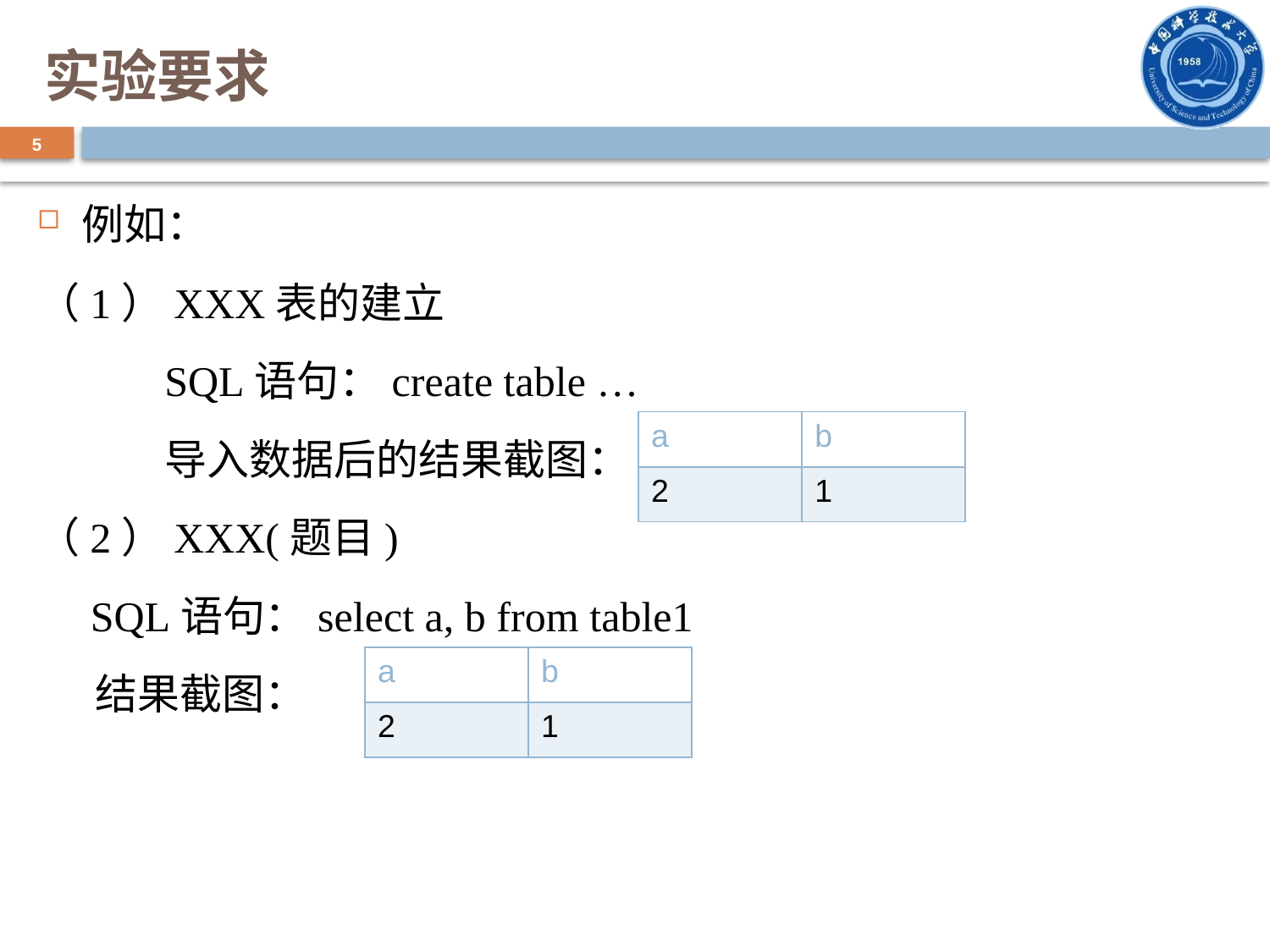

# 实验要求
5
例如：
（1）XXX表的建立
	SQL语句：create table …
	导入数据后的结果截图：
（2）XXX(题目)
     SQL语句：select a, b from table1
     结果截图：

| a | b |
| --- | --- |
| 2 | 1 |
| a | b |
| --- | --- |
| 2 | 1 |